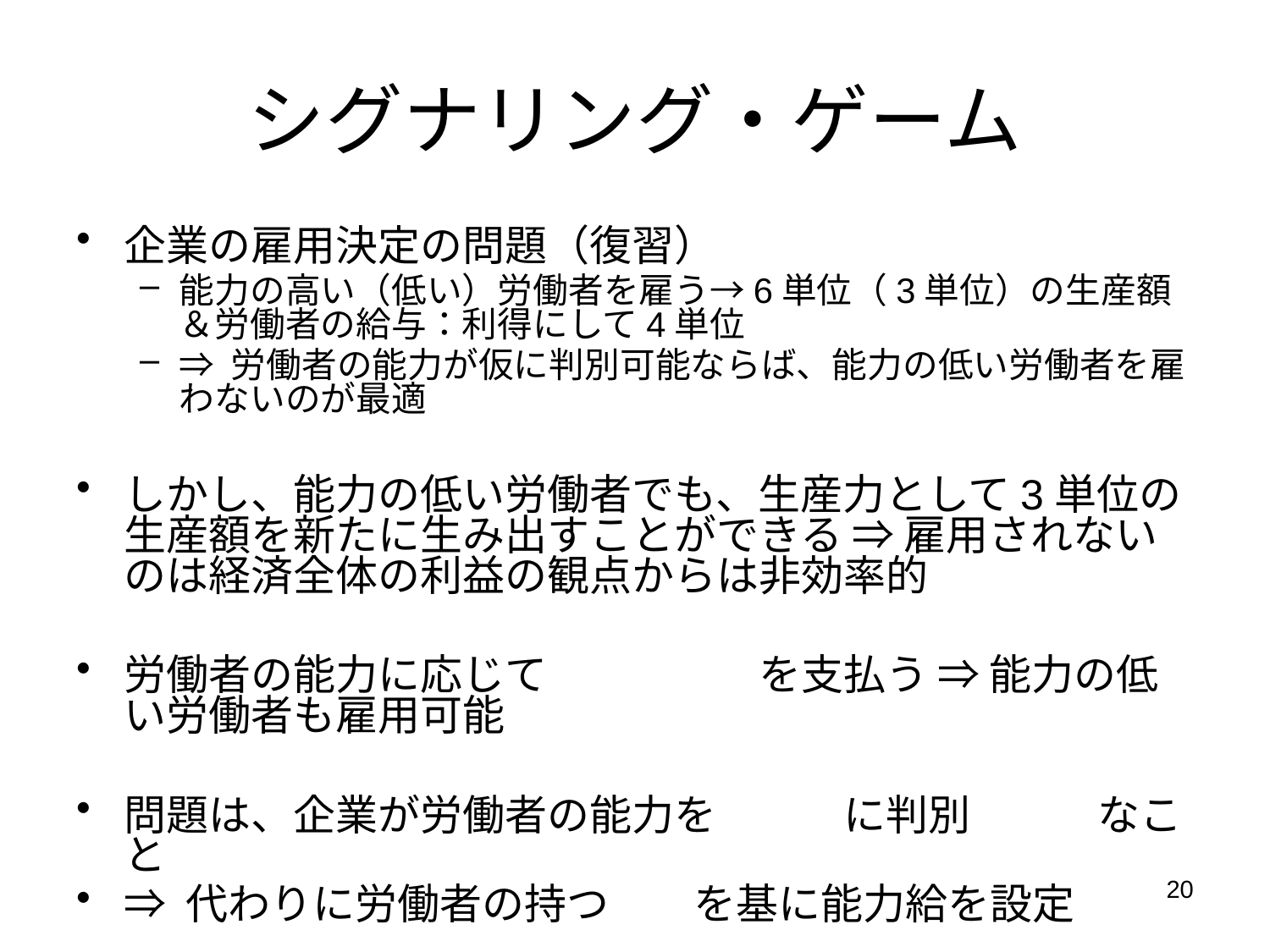

# シグナリング・ゲーム
企業の雇用決定の問題（復習）
能力の高い（低い）労働者を雇う→6単位（3単位）の生産額＆労働者の給与：利得にして4単位
⇒ 労働者の能力が仮に判別可能ならば、能力の低い労働者を雇わないのが最適

しかし、能力の低い労働者でも、生産力として3単位の生産額を新たに生み出すことができる ⇒ 雇用されないのは経済全体の利益の観点からは非効率的

労働者の能力に応じて異なる賃金を支払う ⇒ 能力の低い労働者も雇用可能

問題は、企業が労働者の能力を直接的に判別不可能なこと
⇒ 代わりに労働者の持つ資格を基に能力給を設定
20